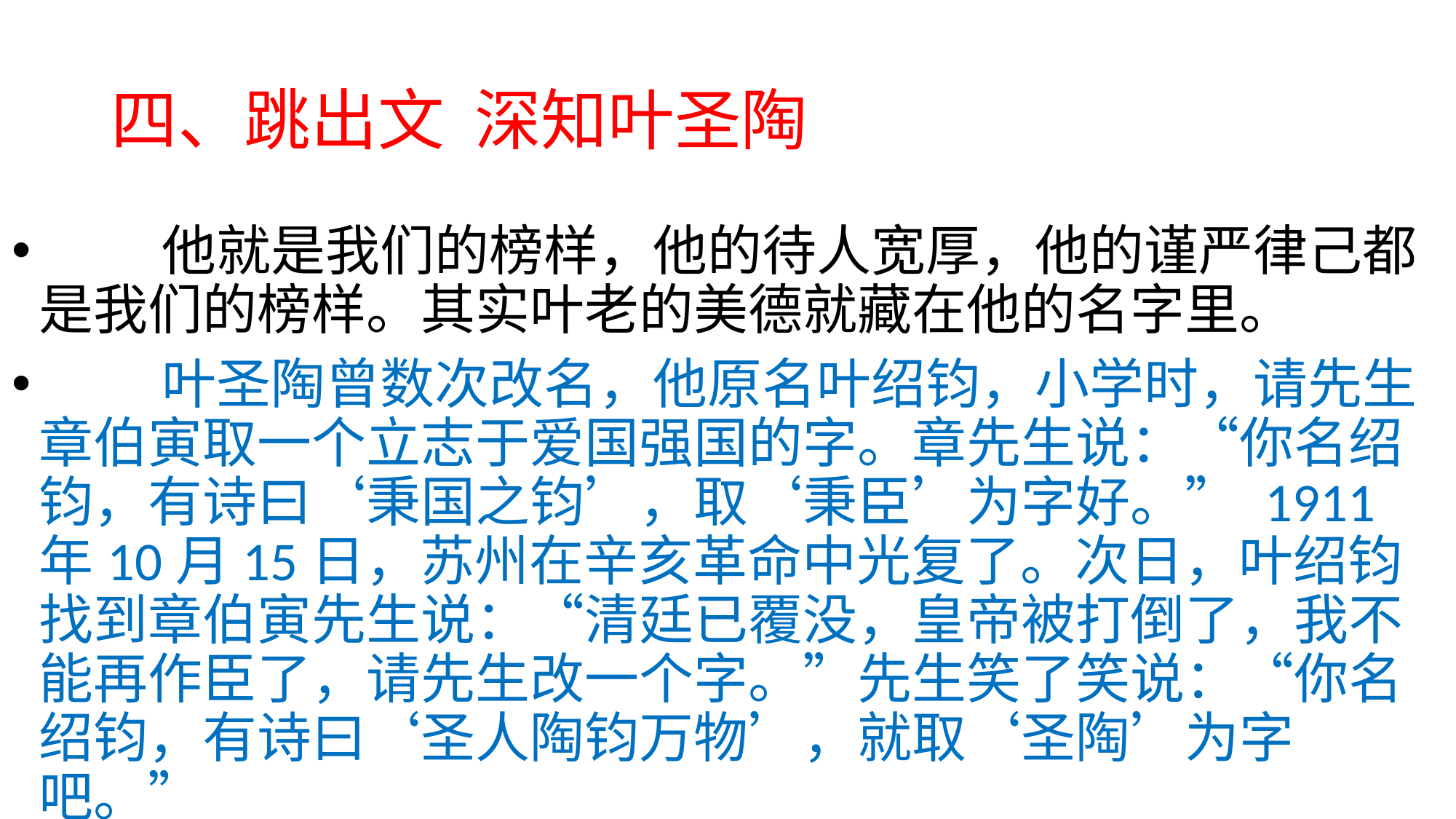

# 四、跳出文  深知叶圣陶
         他就是我们的榜样，他的待人宽厚，他的谨严律己都是我们的榜样。其实叶老的美德就藏在他的名字里。
         叶圣陶曾数次改名，他原名叶绍钧，小学时，请先生章伯寅取一个立志于爱国强国的字。章先生说：“你名绍钧，有诗曰‘秉国之钧’，取‘秉臣’为字好。” 1911年10月15日，苏州在辛亥革命中光复了。次日，叶绍钧找到章伯寅先生说：“清廷已覆没，皇帝被打倒了，我不能再作臣了，请先生改一个字。”先生笑了笑说：“你名绍钧，有诗曰‘圣人陶钧万物’，就取‘圣陶’为字吧。”